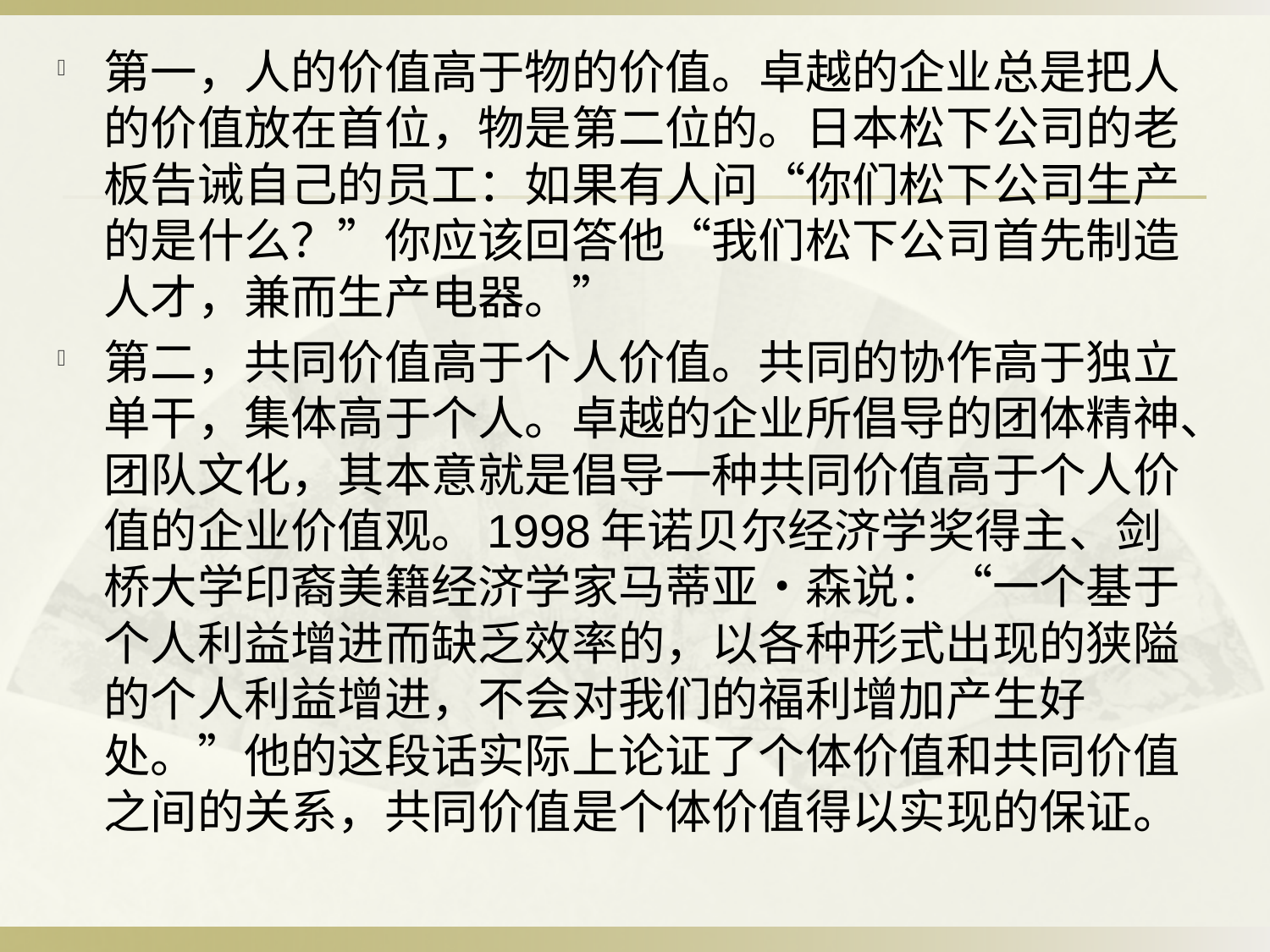

第一，人的价值高于物的价值。卓越的企业总是把人的价值放在首位，物是第二位的。日本松下公司的老板告诫自己的员工：如果有人问“你们松下公司生产的是什么？”你应该回答他“我们松下公司首先制造人才，兼而生产电器。”
第二，共同价值高于个人价值。共同的协作高于独立单干，集体高于个人。卓越的企业所倡导的团体精神、团队文化，其本意就是倡导一种共同价值高于个人价值的企业价值观。1998年诺贝尔经济学奖得主、剑桥大学印裔美籍经济学家马蒂亚•森说：“一个基于个人利益增进而缺乏效率的，以各种形式出现的狭隘的个人利益增进，不会对我们的福利增加产生好处。”他的这段话实际上论证了个体价值和共同价值之间的关系，共同价值是个体价值得以实现的保证。

#